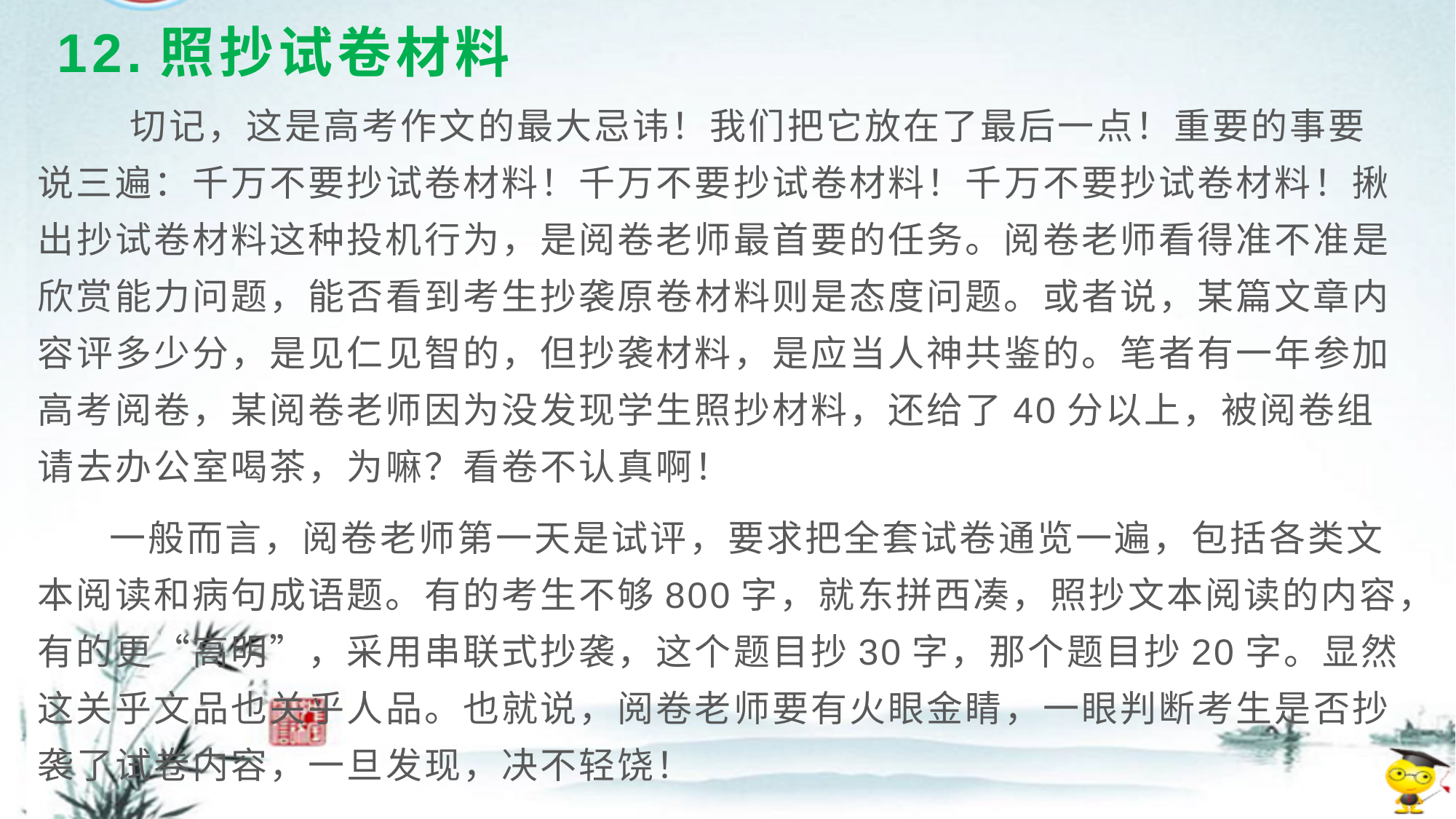

# 12.照抄试卷材料
        切记，这是高考作文的最大忌讳！我们把它放在了最后一点！重要的事要说三遍：千万不要抄试卷材料！千万不要抄试卷材料！千万不要抄试卷材料！揪出抄试卷材料这种投机行为，是阅卷老师最首要的任务。阅卷老师看得准不准是欣赏能力问题，能否看到考生抄袭原卷材料则是态度问题。或者说，某篇文章内容评多少分，是见仁见智的，但抄袭材料，是应当人神共鉴的。笔者有一年参加高考阅卷，某阅卷老师因为没发现学生照抄材料，还给了40分以上，被阅卷组请去办公室喝茶，为嘛？看卷不认真啊！
      一般而言，阅卷老师第一天是试评，要求把全套试卷通览一遍，包括各类文本阅读和病句成语题。有的考生不够800字，就东拼西凑，照抄文本阅读的内容，有的更“高明”，采用串联式抄袭，这个题目抄30字，那个题目抄20字。显然这关乎文品也关乎人品。也就说，阅卷老师要有火眼金睛，一眼判断考生是否抄袭了试卷内容，一旦发现，决不轻饶！